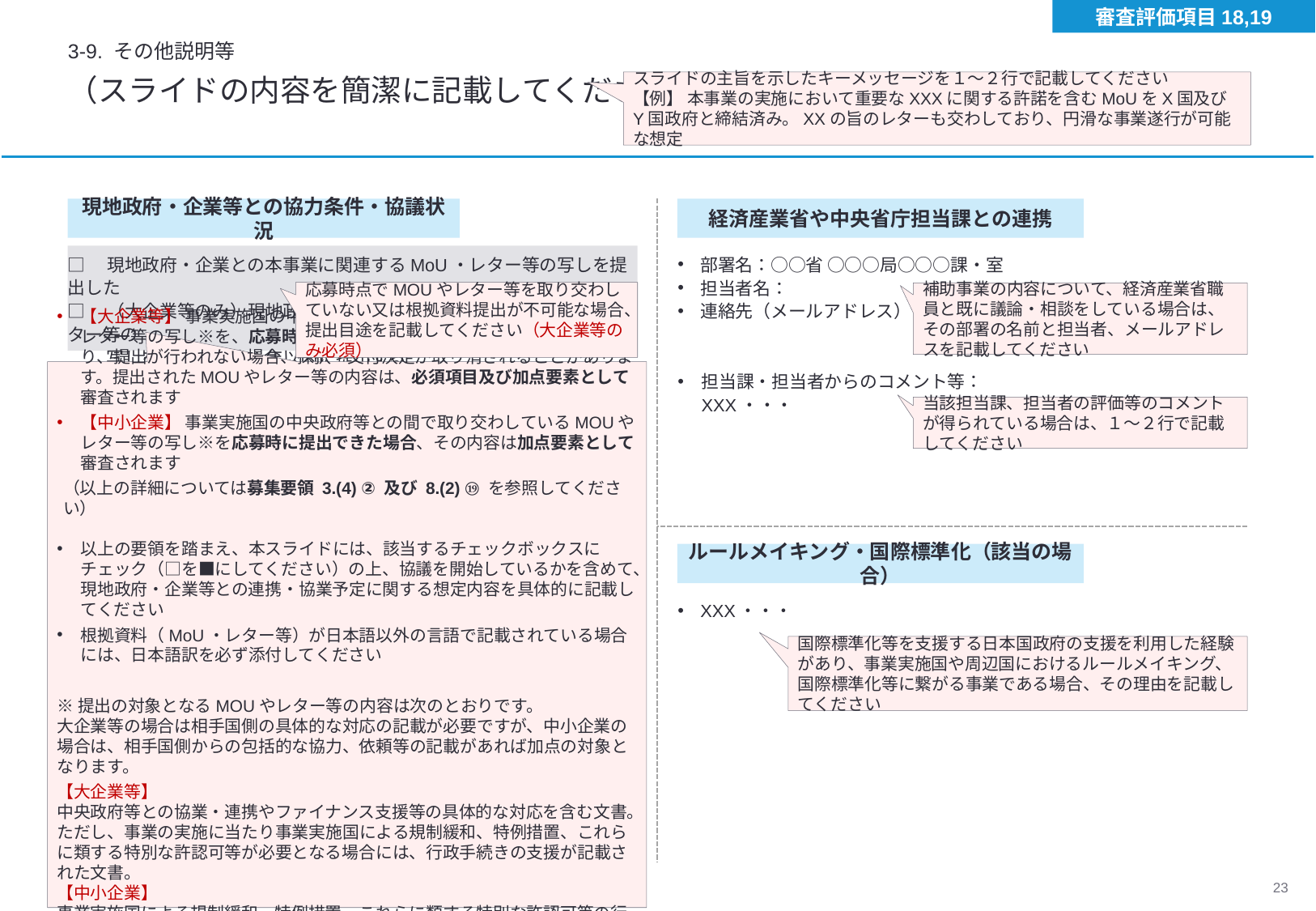

審査評価項目18,19
3-9. その他説明等
（スライドの内容を簡潔に記載してください）
スライドの主旨を示したキーメッセージを１～２行で記載してください
【例】 本事業の実施において重要なXXXに関する許諾を含むMoUをX国及びY国政府と締結済み。XXの旨のレターも交わしており、円滑な事業遂行が可能な想定
現地政府・企業等との協力条件・協議状況
経済産業省や中央省庁担当課との連携
部署名：○○省 ○○○局○○○課・室
担当者名：
連絡先（メールアドレス）：

担当課・担当者からのコメント等：
XXX・・・
□　現地政府・企業との本事業に関連するMoU・レター等の写しを提出した
□　（大企業等のみ）現地政府・企業との本事業に関連するMoU・レター等の
　　 写しを交付決定後1年以内に提出する
　   【提出予定日：　　　　　】
応募時点でMOUやレター等を取り交わしていない又は根拠資料提出が不可能な場合、提出目途を記載してください（大企業等のみ必須）
補助事業の内容について、経済産業省職員と既に議論・相談をしている場合は、その部署の名前と担当者、メールアドレスを記載してください
XXX・・・
【大企業等】 事業実施国の中央政府等との間で取り交わしているMOUやレター等の写し※を、応募時又は交付決定後１年以内に提出する必要があり、提出が行われない場合、採択・交付決定が取り消されることがあります。提出されたMOUやレター等の内容は、必須項目及び加点要素として審査されます
【中小企業】 事業実施国の中央政府等との間で取り交わしているMOUやレター等の写し※を応募時に提出できた場合、その内容は加点要素として審査されます
（以上の詳細については募集要領 3.(4) ② 及び 8.(2) ⑲ を参照してください）
以上の要領を踏まえ、本スライドには、該当するチェックボックスにチェック（□を■にしてください）の上、協議を開始しているかを含めて、現地政府・企業等との連携・協業予定に関する想定内容を具体的に記載してください
根拠資料（MoU・レター等）が日本語以外の言語で記載されている場合には、日本語訳を必ず添付してください

※提出の対象となるMOUやレター等の内容は次のとおりです。
大企業等の場合は相手国側の具体的な対応の記載が必要ですが、中小企業の場合は、相手国側からの包括的な協力、依頼等の記載があれば加点の対象となります。
【大企業等】
中央政府等との協業・連携やファイナンス支援等の具体的な対応を含む文書。ただし、事業の実施に当たり事業実施国による規制緩和、特例措置、これらに類する特別な許認可等が必要となる場合には、行政手続きの支援が記載された文書。
【中小企業】
事業実施国による規制緩和、特例措置、これらに類する特別な許認可等の行政手続きの支援、中央政府等との協業・連携やファイナンス支援等の具体的な対応、包括的な協力、依頼等を含む文書。
当該担当課、担当者の評価等のコメントが得られている場合は、１～２行で記載してください
ルールメイキング・国際標準化（該当の場合）
XXX・・・
国際標準化等を支援する日本国政府の支援を利用した経験があり、事業実施国や周辺国におけるルールメイキング、国際標準化等に繋がる事業である場合、その理由を記載してください